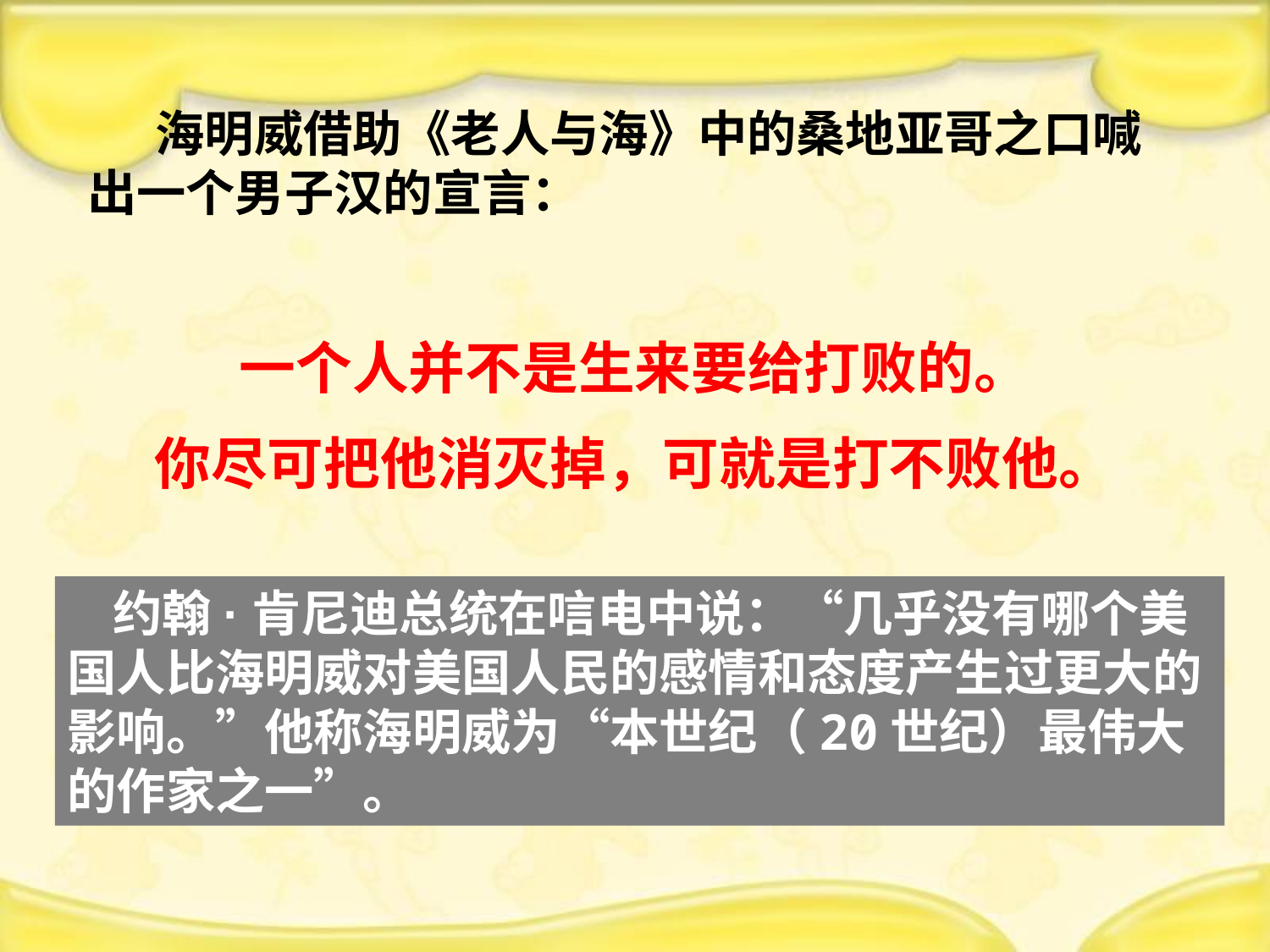

海明威借助《老人与海》中的桑地亚哥之口喊出一个男子汉的宣言：

一个人并不是生来要给打败的。
你尽可把他消灭掉，可就是打不败他。
   约翰·肯尼迪总统在唁电中说：“几乎没有哪个美国人比海明威对美国人民的感情和态度产生过更大的影响。”他称海明威为“本世纪（20世纪）最伟大的作家之一”。